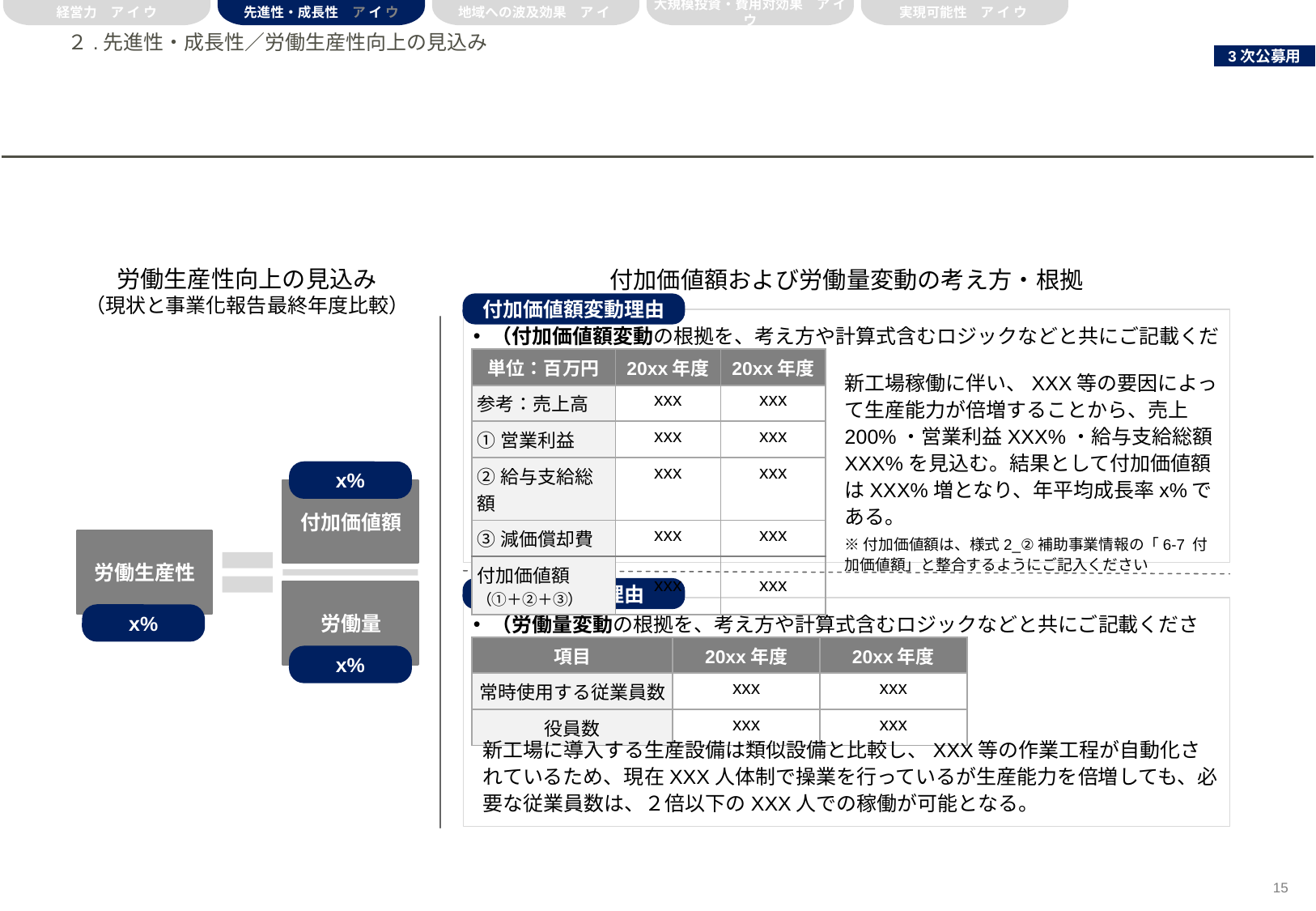

経営力　ア イ ウ
先進性・成長性　ア イ ウ
地域への波及効果　ア イ
大規模投資・費用対効果　ア イ ウ
実現可能性　ア イ ウ
# ２.先進性・成長性／労働生産性向上の見込み

労働生産性向上の見込み
（現状と事業化報告最終年度比較）
付加価値額および労働量変動の考え方・根拠
付加価値額変動理由
（付加価値額変動の根拠を、考え方や計算式含むロジックなどと共にご記載ください。）
| 単位：百万円 | 20xx年度 | 20xx年度 |
| --- | --- | --- |
| 参考：売上高 | xxx | xxx |
| ①営業利益 | xxx | xxx |
| ②給与支給総額 | xxx | xxx |
| ③減価償却費 | xxx | xxx |
| 付加価値額 （①＋②＋③） | xxx | xxx |
新工場稼働に伴い、XXX等の要因によって生産能力が倍増することから、売上200%・営業利益XXX%・給与支給総額XXX%を見込む。結果として付加価値額はXXX%増となり、年平均成長率x%である。
※付加価値額は、様式2_②補助事業情報の「6-7 付加価値額」と整合するようにご記入ください
x%
付加価値額
労働生産性

労働量変動理由
労働量
（労働量変動の根拠を、考え方や計算式含むロジックなどと共にご記載ください。）
x%
| 項目 | 20xx年度 | 20xx年度 |
| --- | --- | --- |
| 常時使用する従業員数 | xxx | xxx |
| 役員数 | xxx | xxx |
x%
新工場に導入する生産設備は類似設備と比較し、XXX等の作業工程が自動化されているため、現在XXX人体制で操業を行っているが生産能力を倍増しても、必要な従業員数は、２倍以下のXXX人での稼働が可能となる。